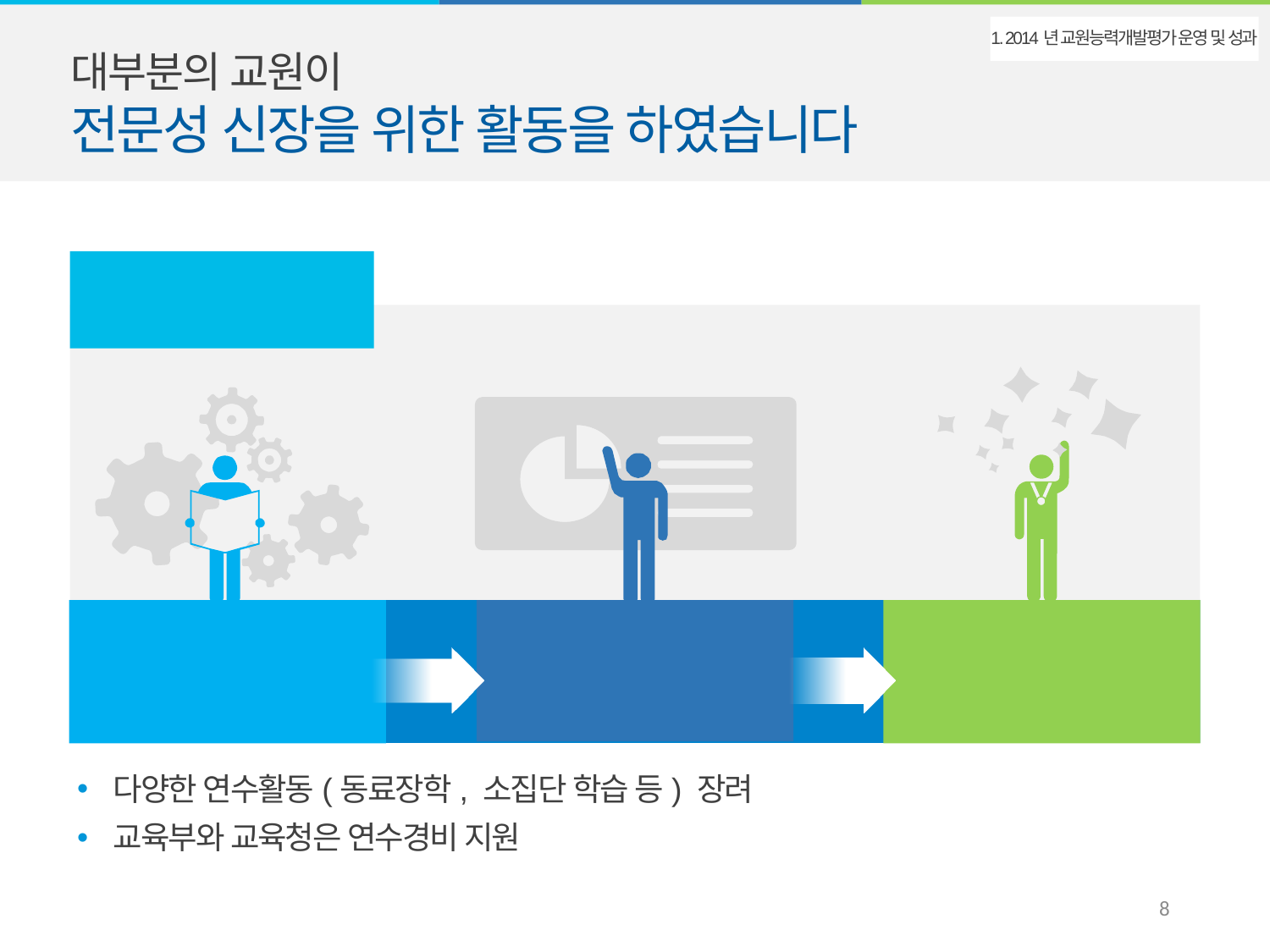

대부분의 교원이
전문성 신장을 위한 활동을 하였습니다
1. 2014년 교원능력개발평가 운영 및 성과
평가지표별 자율연수

평가지표와 관련된
연수 이수

자기능력개발
계획 수립

평가결과 분석

다양한 연수활동(동료장학, 소집단 학습 등) 장려
교육부와 교육청은 연수경비 지원
8